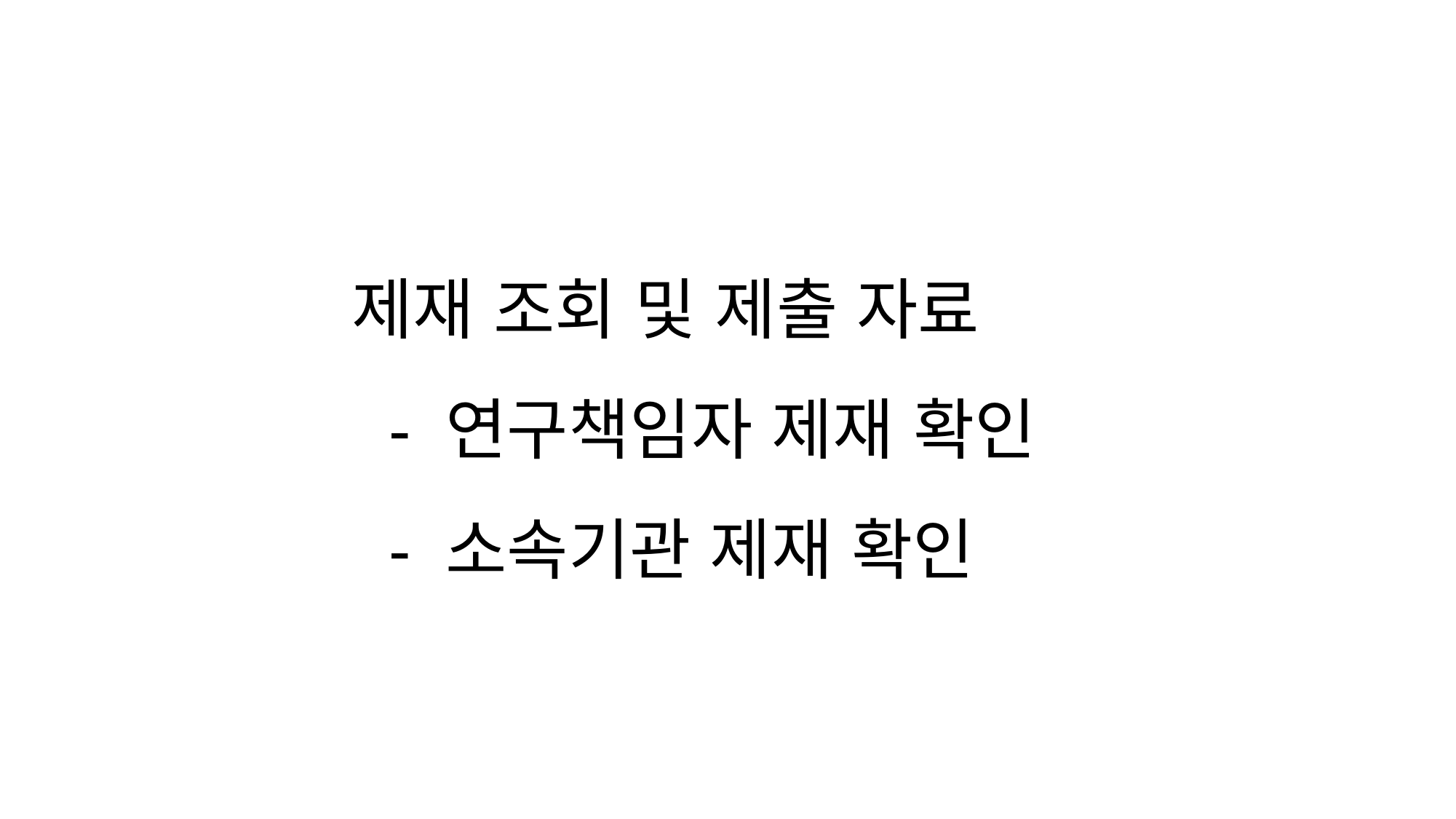

제재 조회 및 제출 자료
  - 연구책임자 제재 확인
  - 소속기관 제재 확인